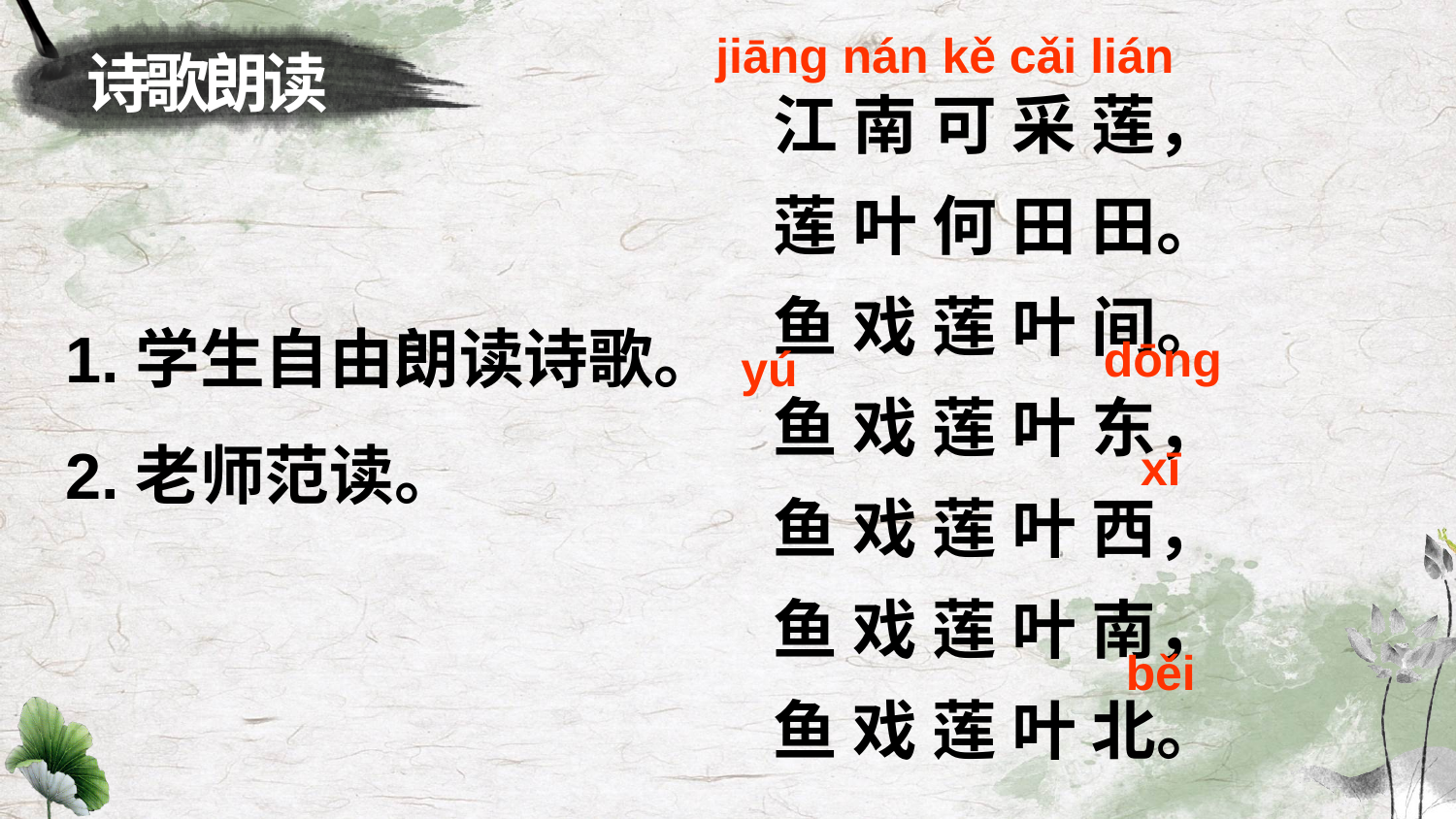

jiānɡ nán kě cǎi lián
诗歌朗读
江 南 可 采 莲，
莲 叶 何 田 田。
鱼 戏 莲 叶 间。
鱼 戏 莲 叶 东，
鱼 戏 莲 叶 西，
鱼 戏 莲 叶 南，
鱼 戏 莲 叶 北。
1.学生自由朗读诗歌。
2.老师范读。
dōnɡ
yú
xī
běi